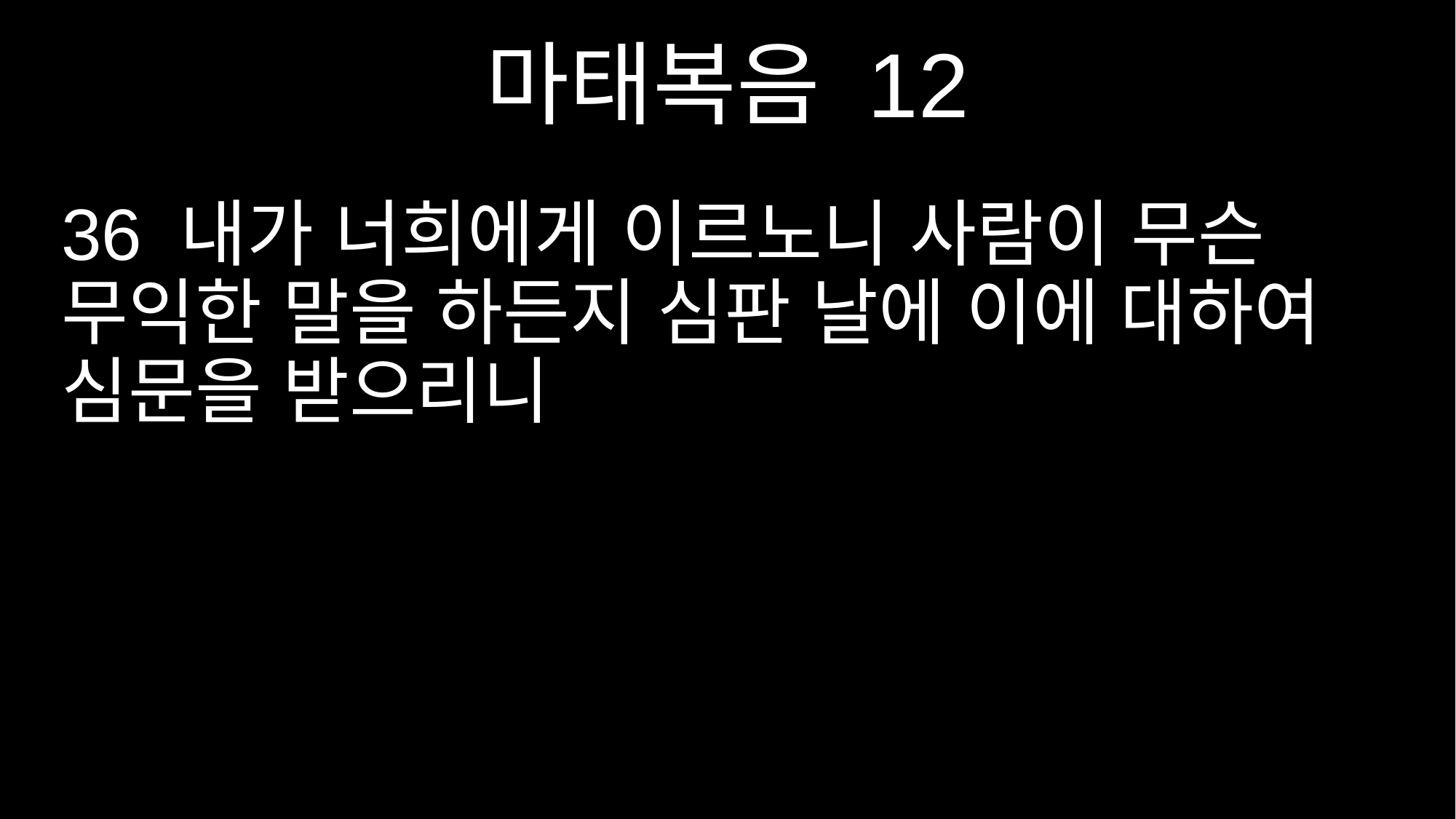

마태복음 12
36 내가 너희에게 이르노니 사람이 무슨 무익한 말을 하든지 심판 날에 이에 대하여 심문을 받으리니